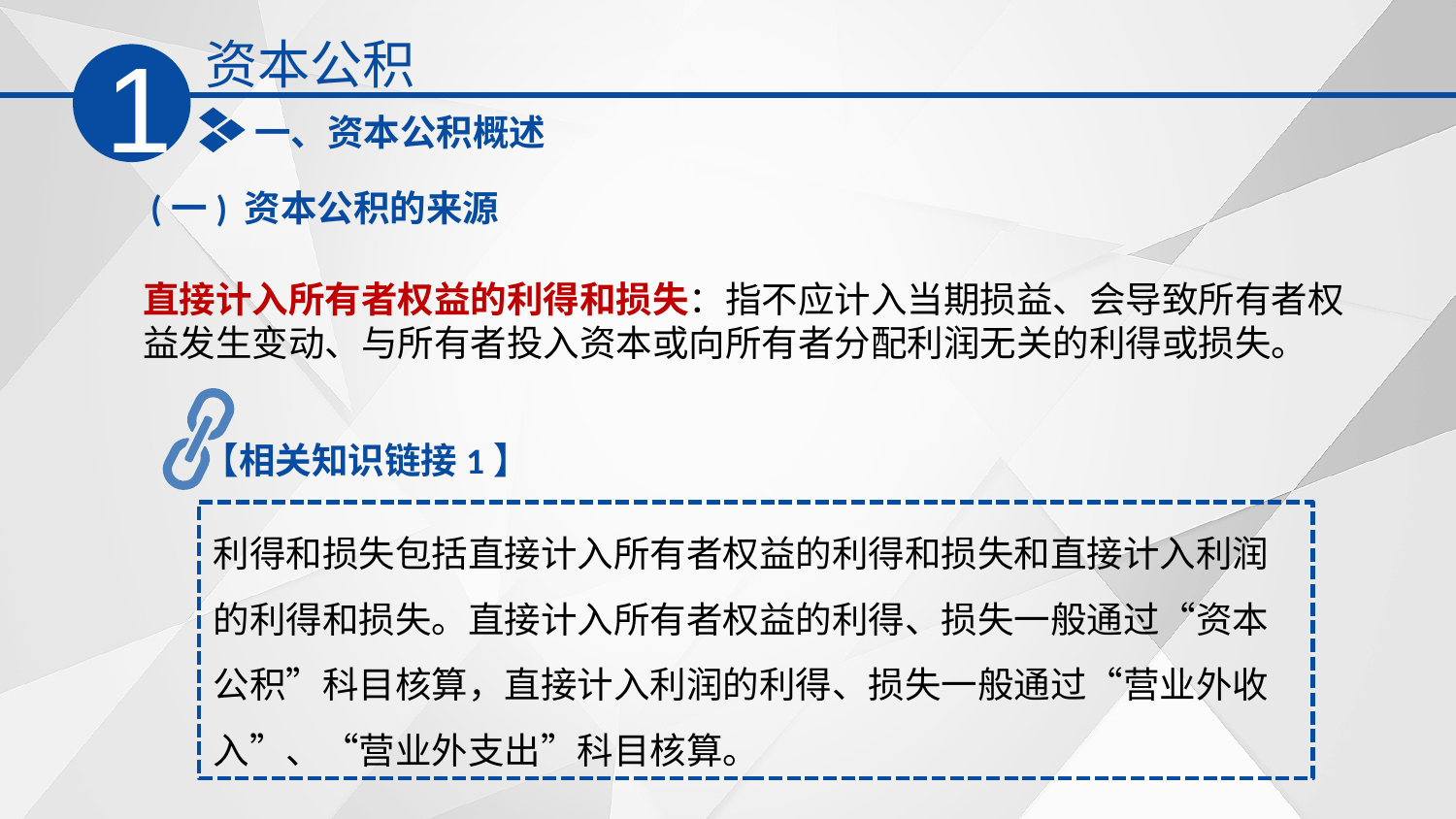

资本公积
1

一、资本公积概述

(一) 资本公积的来源
直接计入所有者权益的利得和损失：指不应计入当期损益、会导致所有者权益发生变动、与所有者投入资本或向所有者分配利润无关的利得或损失。

【相关知识链接1】
利得和损失包括直接计入所有者权益的利得和损失和直接计入利润的利得和损失。直接计入所有者权益的利得、损失一般通过“资本公积”科目核算，直接计入利润的利得、损失一般通过“营业外收入”、“营业外支出”科目核算。